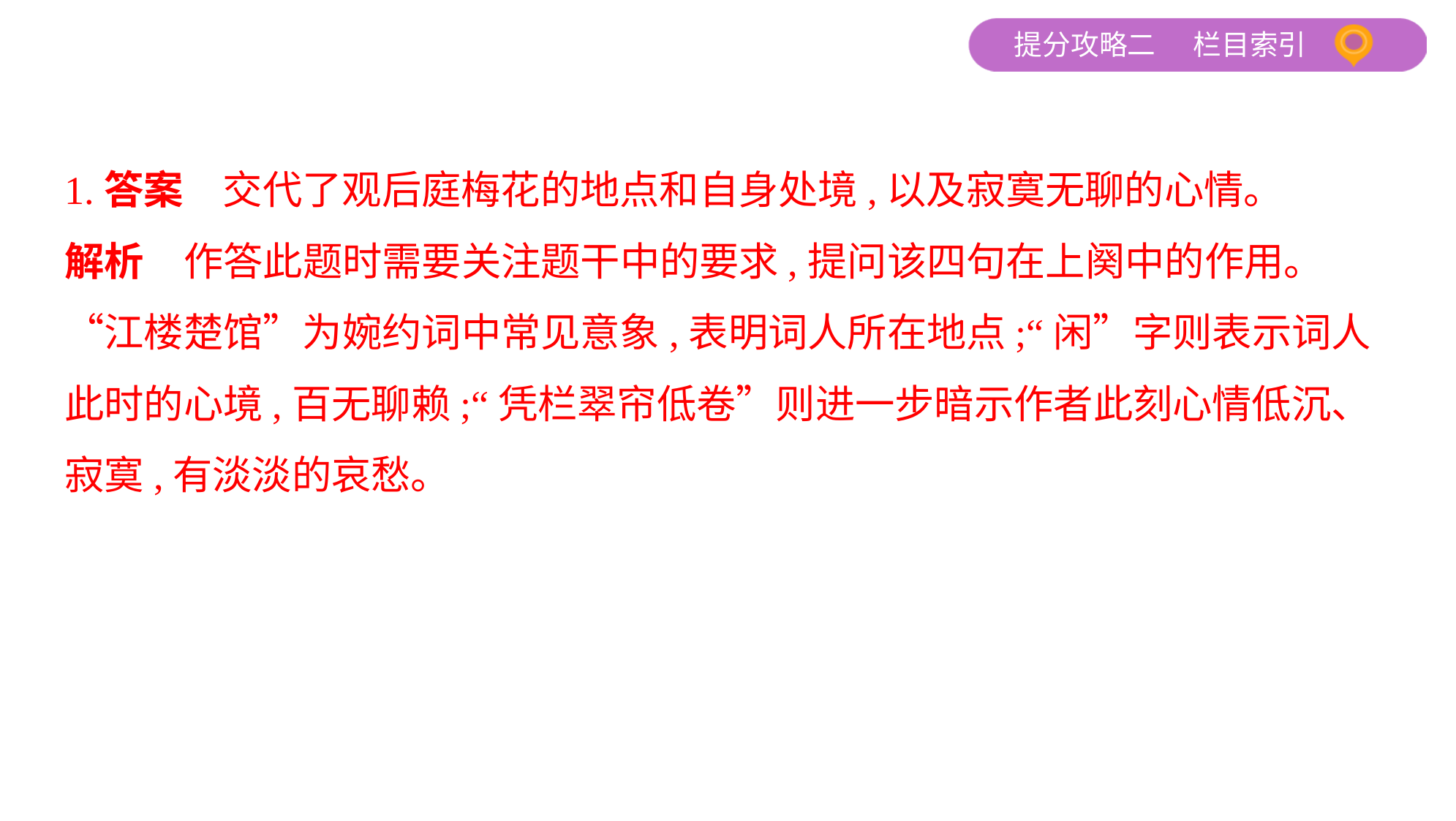

1.答案　交代了观后庭梅花的地点和自身处境,以及寂寞无聊的心情。
解析　作答此题时需要关注题干中的要求,提问该四句在上阕中的作用。
“江楼楚馆”为婉约词中常见意象,表明词人所在地点;“闲”字则表示词人
此时的心境,百无聊赖;“凭栏翠帘低卷”则进一步暗示作者此刻心情低沉、
寂寞,有淡淡的哀愁。